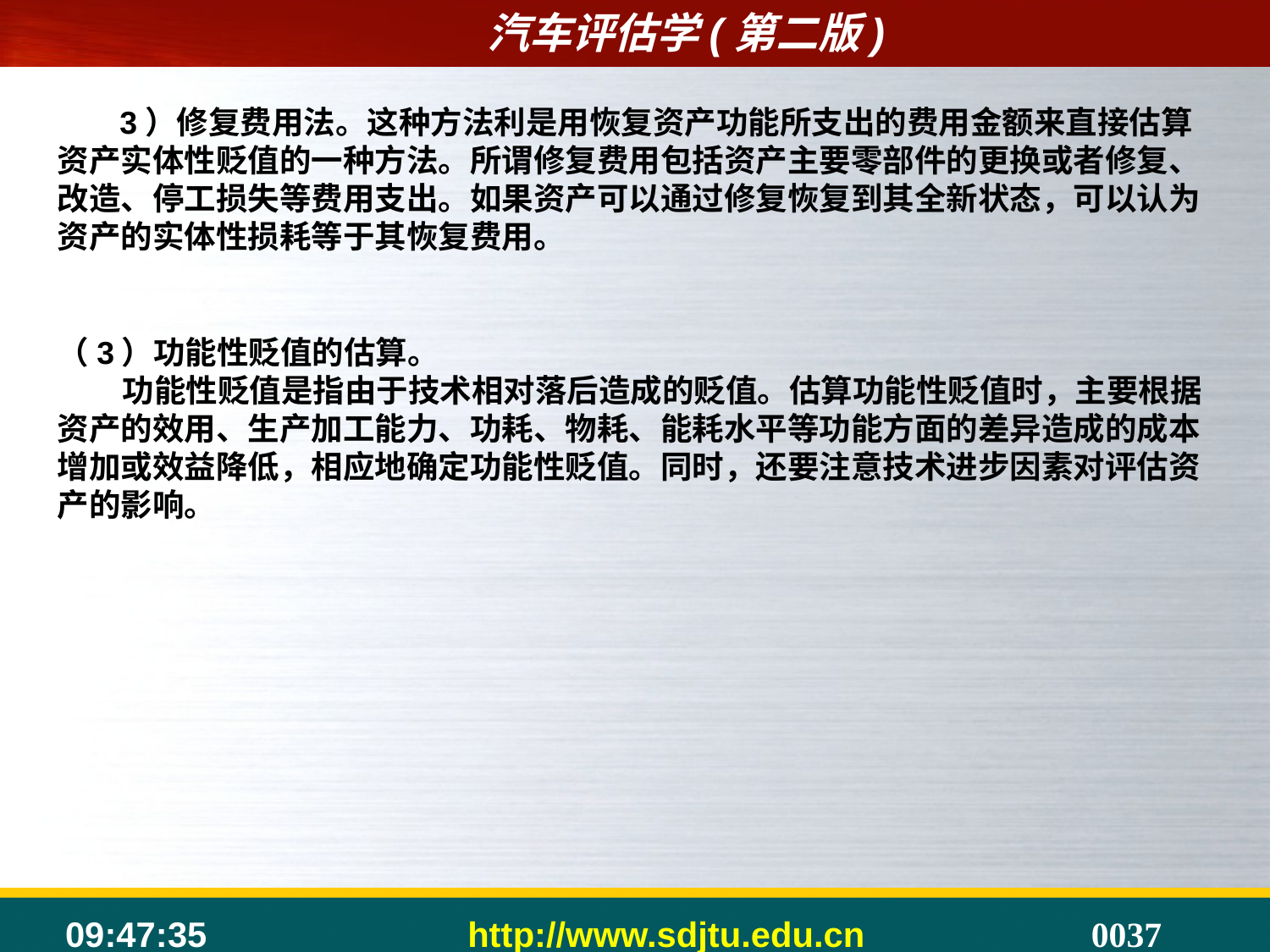

# 3）修复费用法。这种方法利是用恢复资产功能所支出的费用金额来直接估算资产实体性贬值的一种方法。所谓修复费用包括资产主要零部件的更换或者修复、改造、停工损失等费用支出。如果资产可以通过修复恢复到其全新状态，可以认为资产的实体性损耗等于其恢复费用。
（3）功能性贬值的估算。
        功能性贬值是指由于技术相对落后造成的贬值。估算功能性贬值时，主要根据资产的效用、生产加工能力、功耗、物耗、能耗水平等功能方面的差异造成的成本增加或效益降低，相应地确定功能性贬值。同时，还要注意技术进步因素对评估资产的影响。